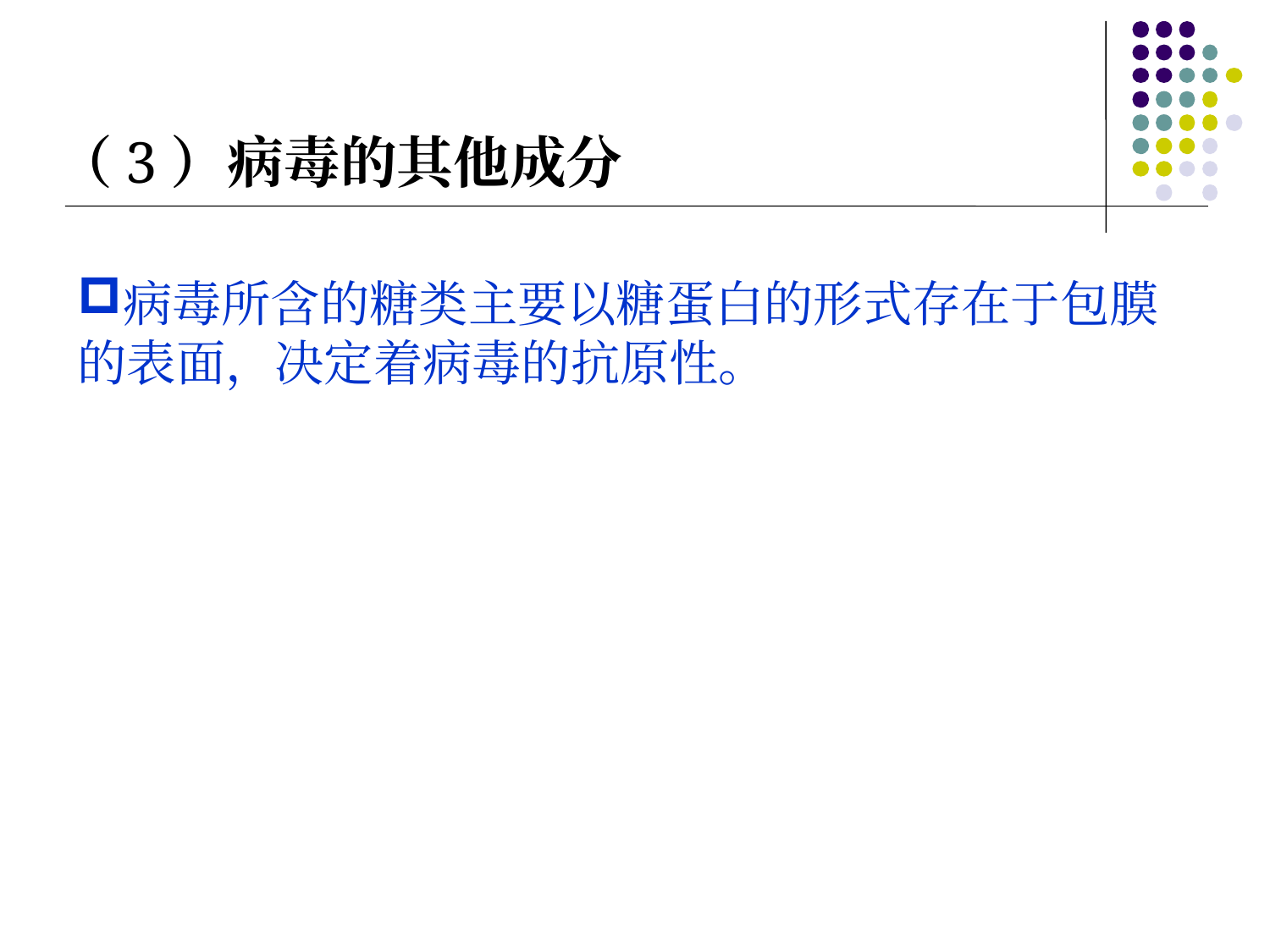

（3）病毒的其他成分
病毒所含的糖类主要以糖蛋白的形式存在于包膜的表面，决定着病毒的抗原性。